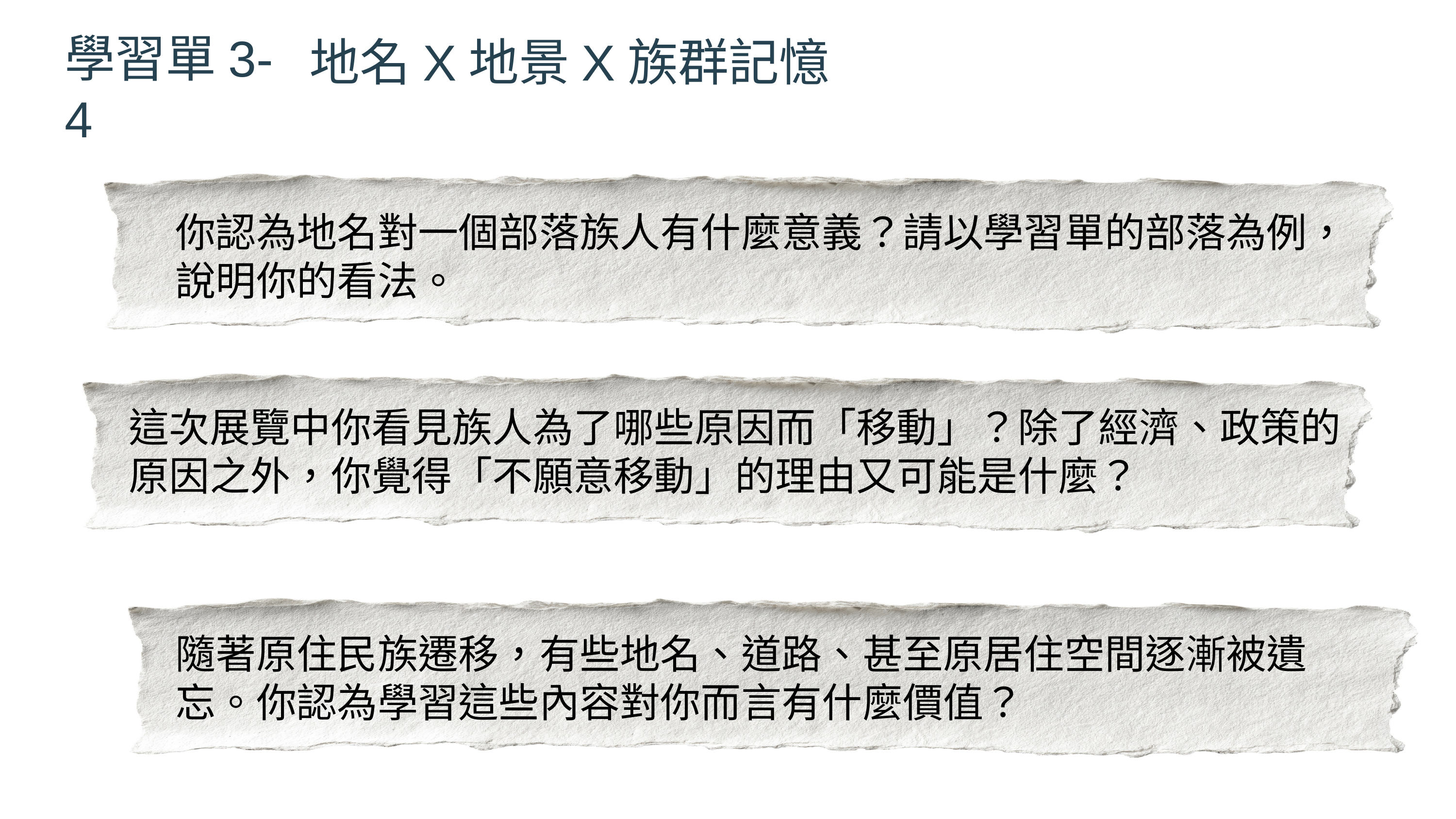

學習單3-4
地名X地景X族群記憶

你認為地名對一個部落族人有什麼意義？請以學習單的部落為例，說明你的看法。

這次展覽中你看見族人為了哪些原因而「移動」？除了經濟、政策的原因之外，你覺得「不願意移動」的理由又可能是什麼？

隨著原住民族遷移，有些地名、道路、甚至原居住空間逐漸被遺忘。你認為學習這些內容對你而言有什麼價值？